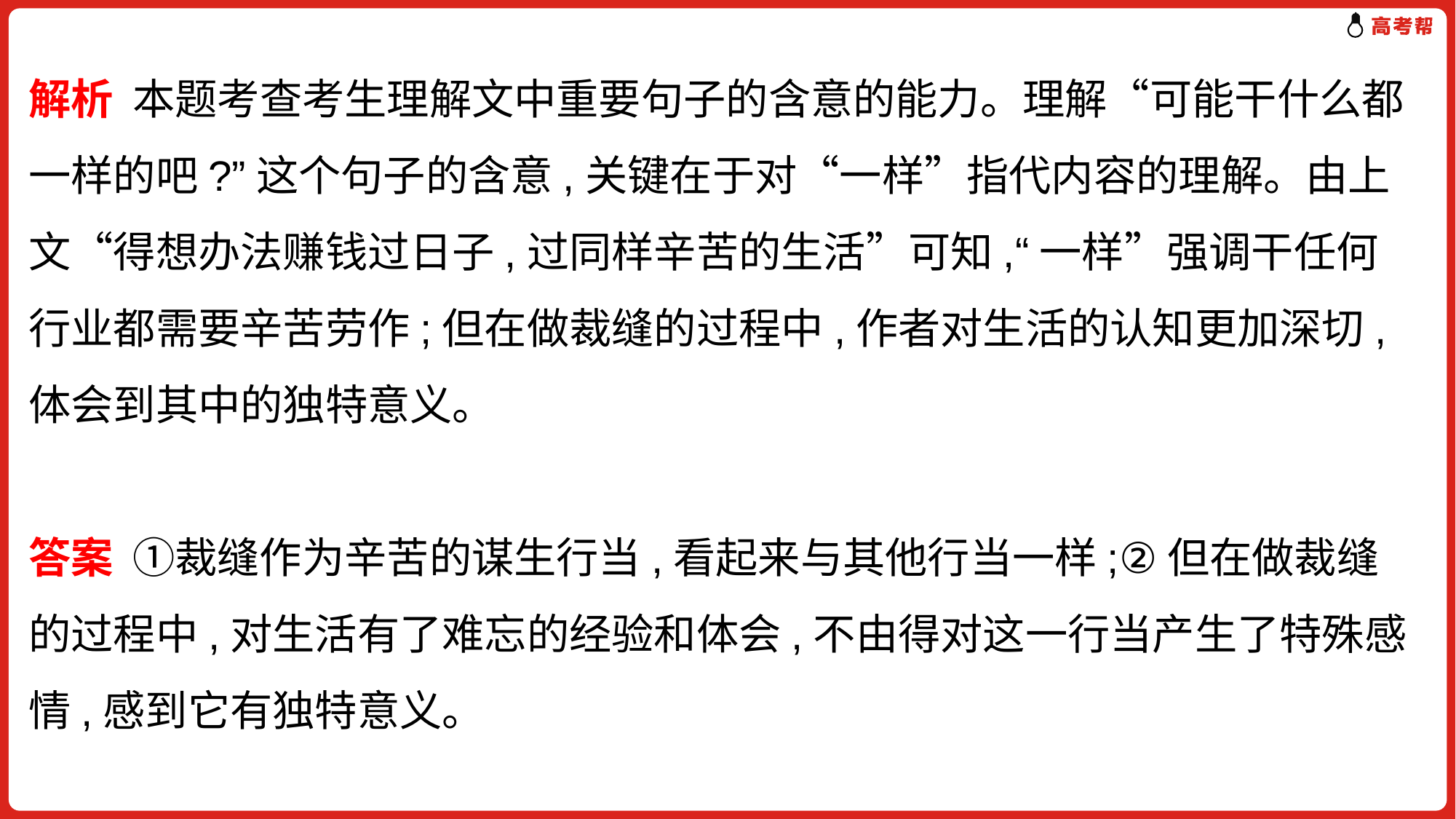

解析  本题考查考生理解文中重要句子的含意的能力。理解“可能干什么都一样的吧?”这个句子的含意,关键在于对“一样”指代内容的理解。由上文“得想办法赚钱过日子,过同样辛苦的生活”可知,“一样”强调干任何行业都需要辛苦劳作;但在做裁缝的过程中,作者对生活的认知更加深切,体会到其中的独特意义。

答案  ①裁缝作为辛苦的谋生行当,看起来与其他行当一样;②但在做裁缝的过程中,对生活有了难忘的经验和体会,不由得对这一行当产生了特殊感情,感到它有独特意义。